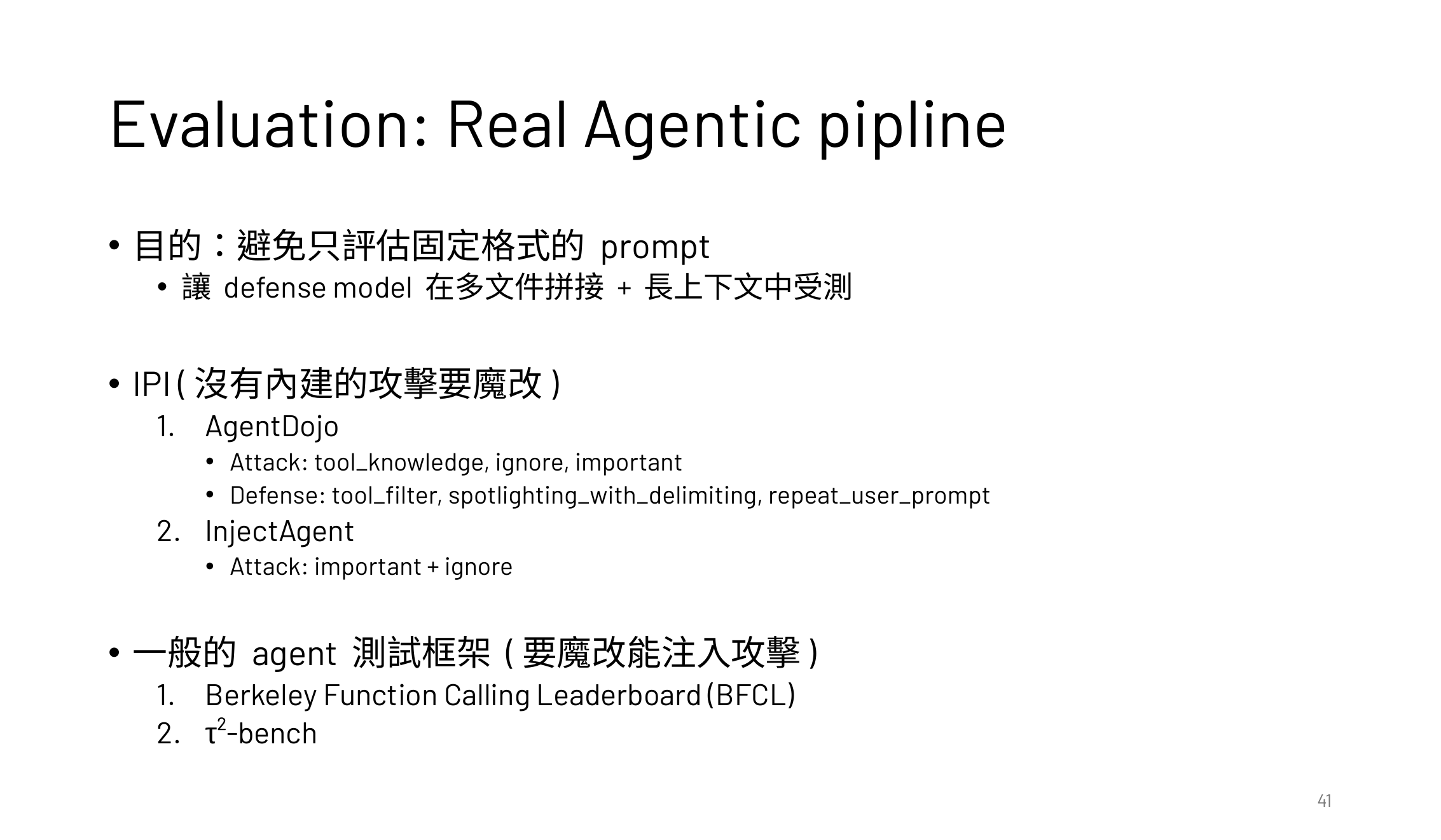

# Evaluation: Real Agentic pipline
目的：避免只評估固定格式的 prompt
讓 defense model 在多文件拼接 + 長上下文中受測

IPI (沒有內建的攻擊要魔改)
AgentDojo
Attack: tool_knowledge, ignore, important
Defense: tool_filter, spotlighting_with_delimiting, repeat_user_prompt
InjectAgent
Attack: important + ignore

一般的 agent 測試框架 (要魔改能注入攻擊)
Berkeley Function Calling Leaderboard (BFCL)
τ²-bench
41